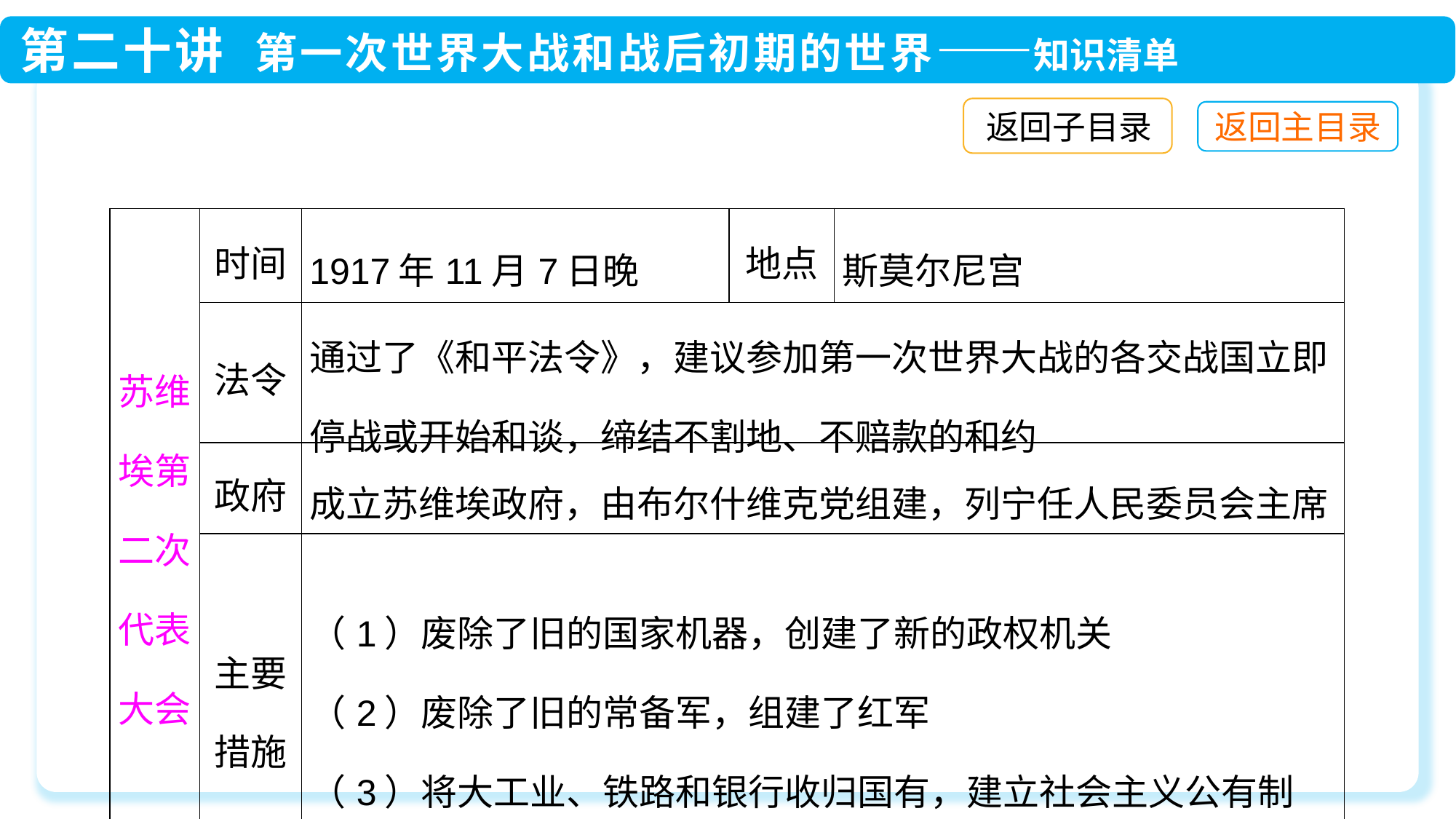

返回子目录
| 苏维埃第二次代表大会 | 时间 | 1917年11月7日晚 | 地点 | 斯莫尔尼宫 |
| --- | --- | --- | --- | --- |
|  | 法令 | 通过了《和平法令》，建议参加第一次世界大战的各交战国立即停战或开始和谈，缔结不割地、不赔款的和约 |  |  |
|  | 政府 | 成立苏维埃政府，由布尔什维克党组建，列宁任人民委员会主席 |  |  |
|  | 主要措施 | （1）废除了旧的国家机器，创建了新的政权机关 （2）废除了旧的常备军，组建了红军 （3）将大工业、铁路和银行收归国有，建立社会主义公有制 |  |  |